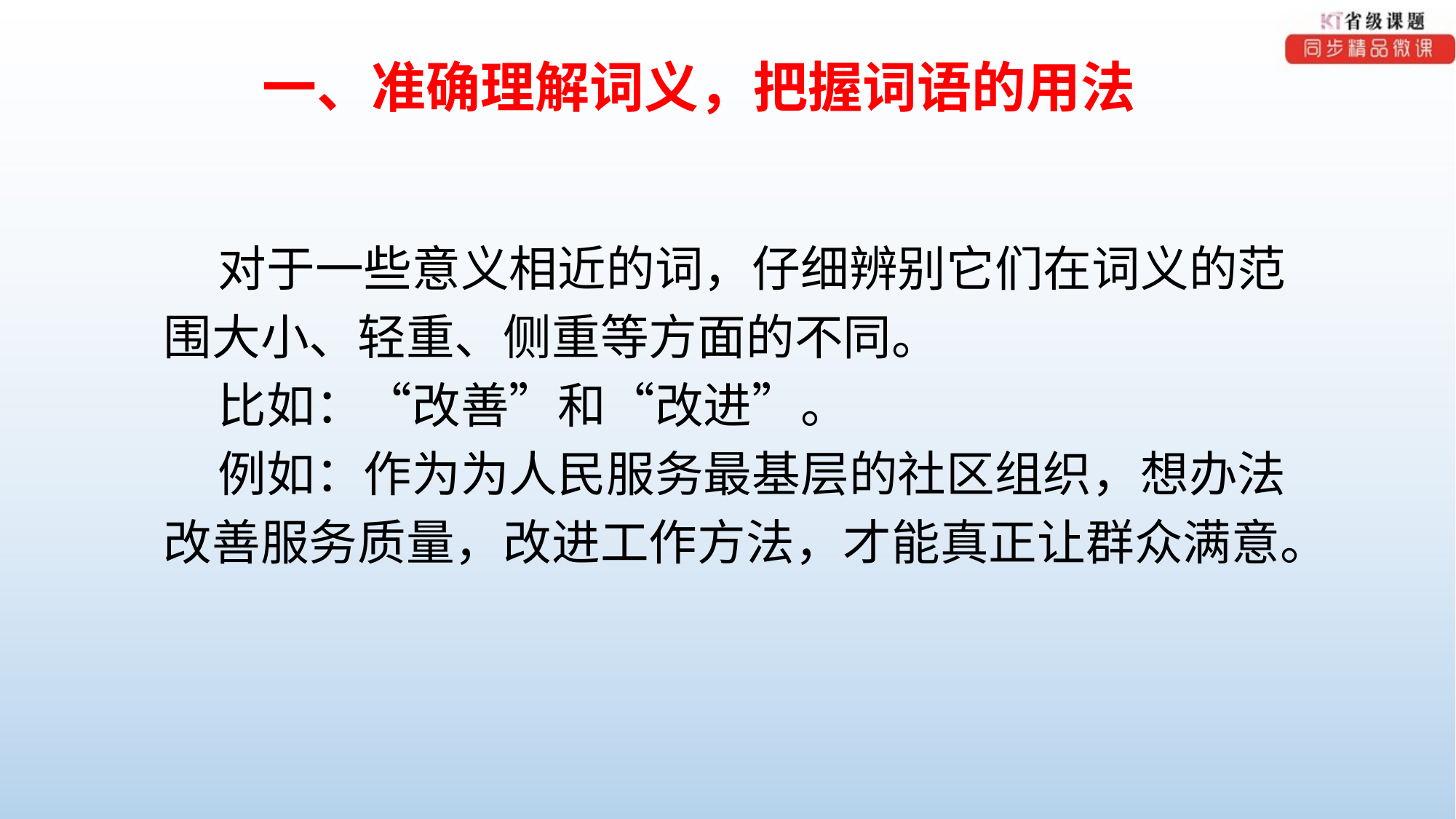

一、准确理解词义，把握词语的用法
对于一些意义相近的词，仔细辨别它们在词义的范围大小、轻重、侧重等方面的不同。
比如：“改善”和“改进”。
例如：作为为人民服务最基层的社区组织，想办法改善服务质量，改进工作方法，才能真正让群众满意。